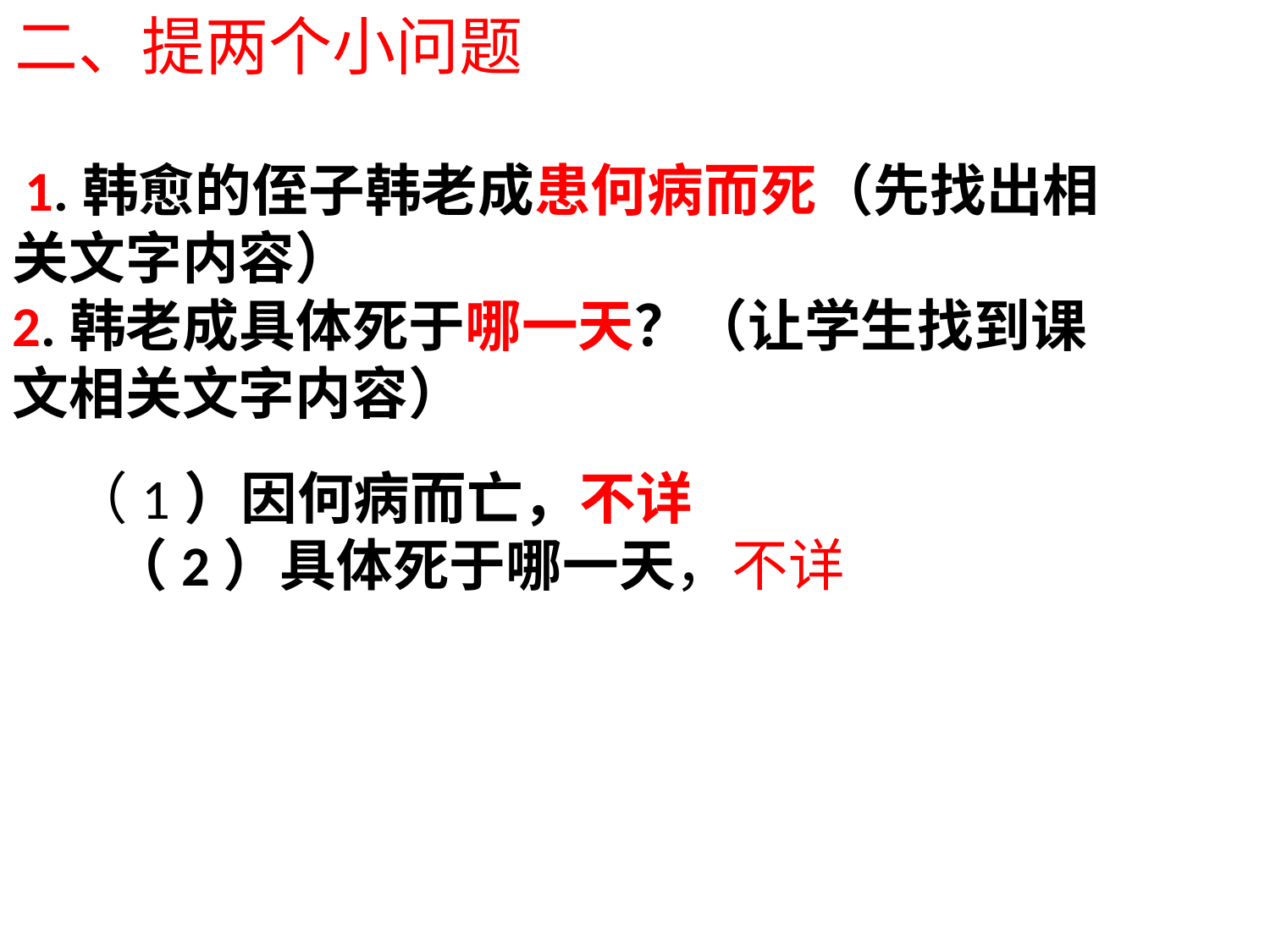

二、提两个小问题
 1.韩愈的侄子韩老成患何病而死（先找出相关文字内容）
2.韩老成具体死于哪一天？（让学生找到课文相关文字内容）
（1）因何病而亡，不详
  （2）具体死于哪一天，不详